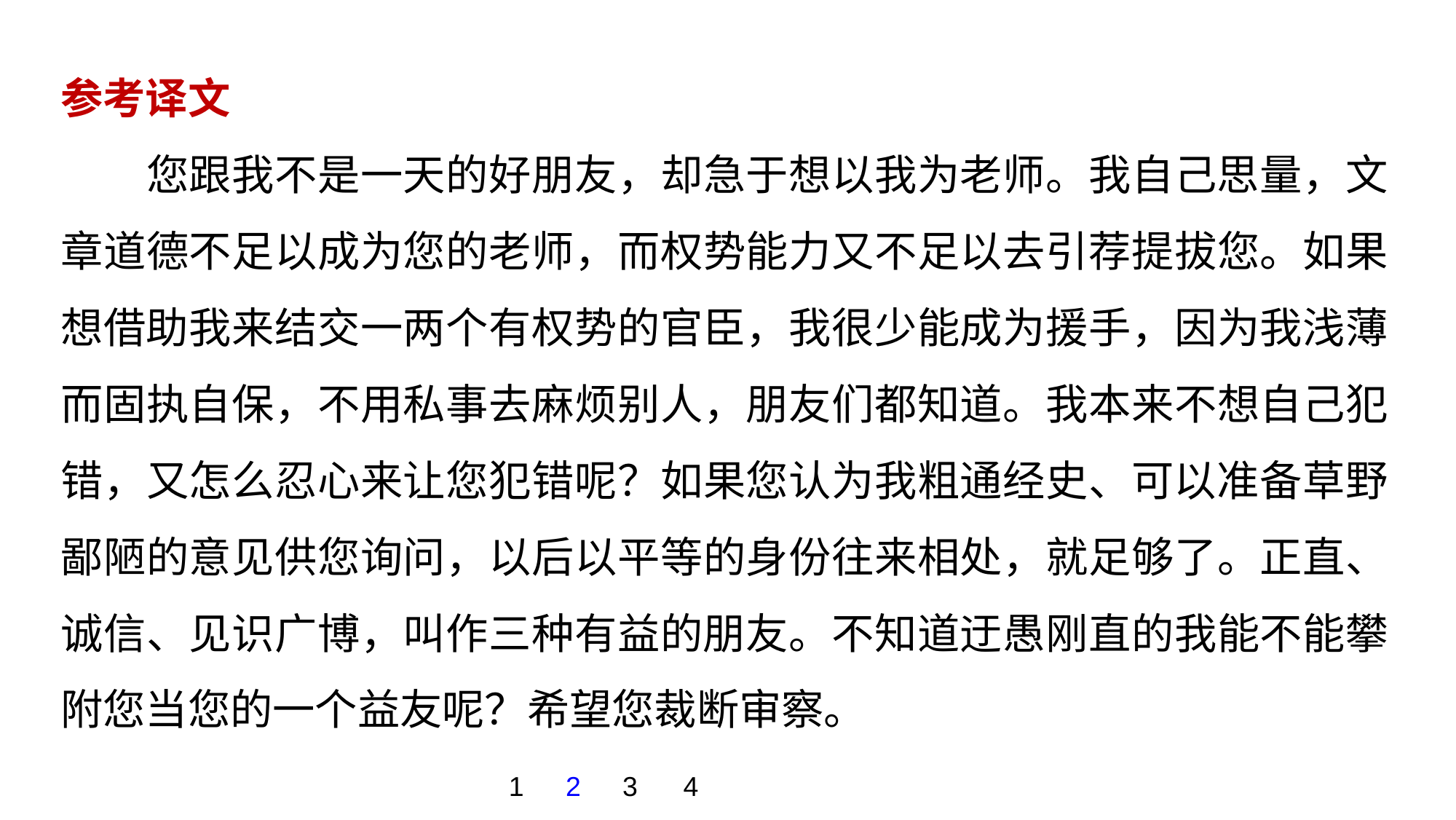

参考译文
您跟我不是一天的好朋友，却急于想以我为老师。我自己思量，文章道德不足以成为您的老师，而权势能力又不足以去引荐提拔您。如果想借助我来结交一两个有权势的官臣，我很少能成为援手，因为我浅薄而固执自保，不用私事去麻烦别人，朋友们都知道。我本来不想自己犯错，又怎么忍心来让您犯错呢？如果您认为我粗通经史、可以准备草野鄙陋的意见供您询问，以后以平等的身份往来相处，就足够了。正直、诚信、见识广博，叫作三种有益的朋友。不知道迂愚刚直的我能不能攀附您当您的一个益友呢？希望您裁断审察。
1
2
3
4